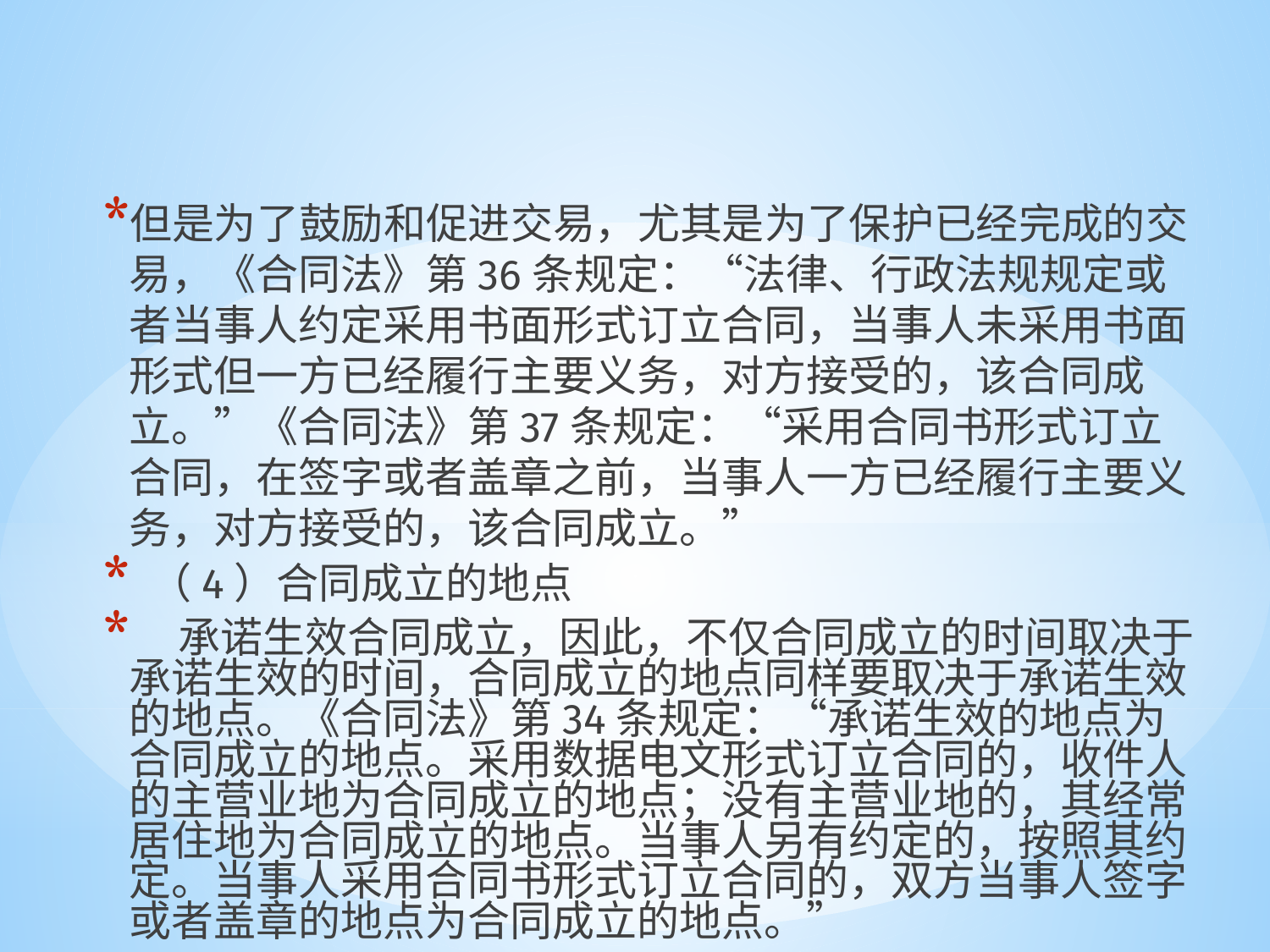

但是为了鼓励和促进交易，尤其是为了保护已经完成的交易，《合同法》第36条规定：“法律、行政法规规定或者当事人约定采用书面形式订立合同，当事人未采用书面形式但一方已经履行主要义务，对方接受的，该合同成立。”《合同法》第37条规定：“采用合同书形式订立合同，在签字或者盖章之前，当事人一方已经履行主要义务，对方接受的，该合同成立。”
 （4）合同成立的地点
    承诺生效合同成立，因此，不仅合同成立的时间取决于承诺生效的时间，合同成立的地点同样要取决于承诺生效的地点。《合同法》第34条规定：“承诺生效的地点为合同成立的地点。采用数据电文形式订立合同的，收件人的主营业地为合同成立的地点；没有主营业地的，其经常居住地为合同成立的地点。当事人另有约定的，按照其约定。当事人采用合同书形式订立合同的，双方当事人签字或者盖章的地点为合同成立的地点。”
#